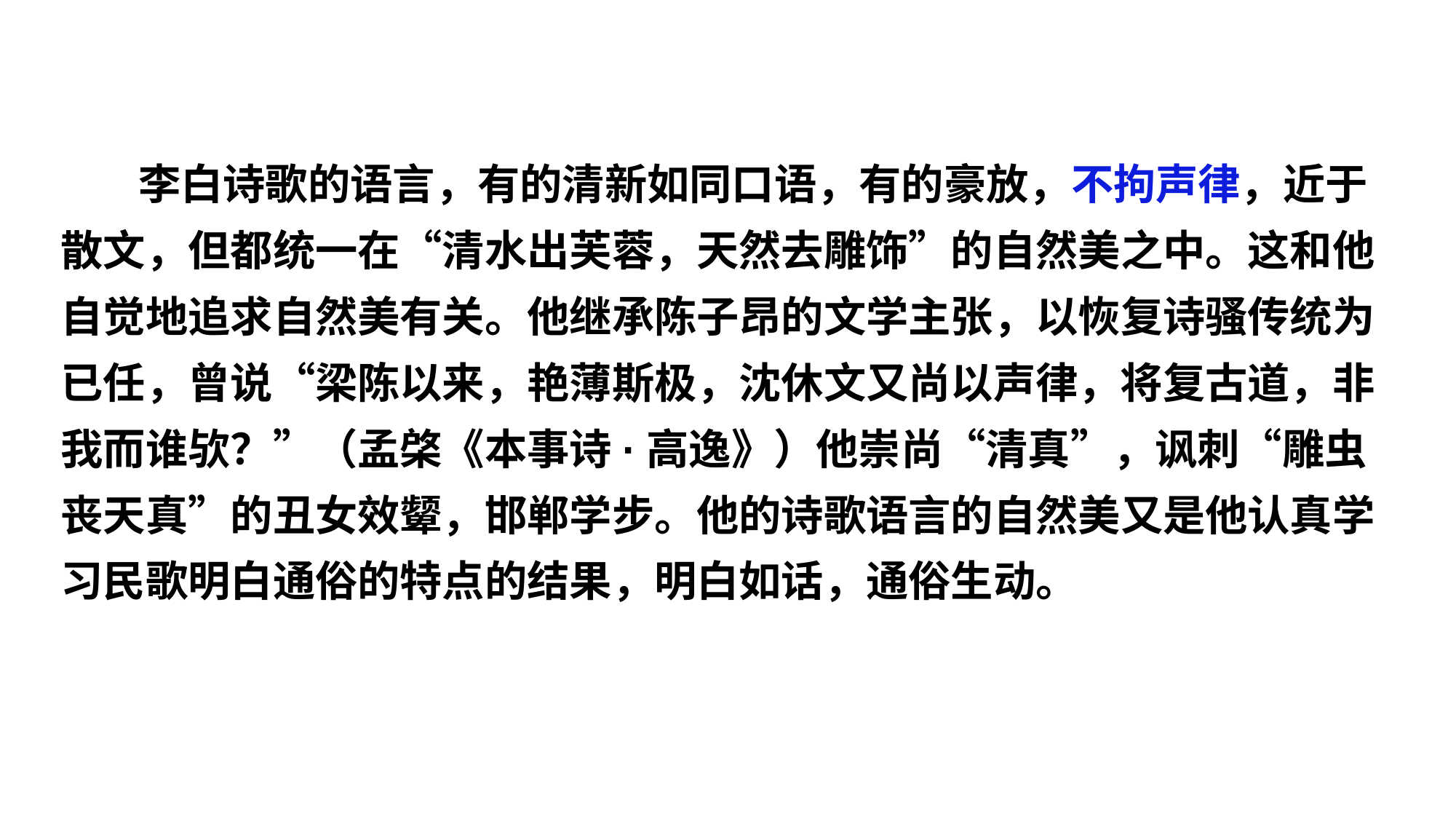

李白诗歌的语言，有的清新如同口语，有的豪放，不拘声律，近于散文，但都统一在“清水出芙蓉，天然去雕饰”的自然美之中。这和他自觉地追求自然美有关。他继承陈子昂的文学主张，以恢复诗骚传统为已任，曾说“梁陈以来，艳薄斯极，沈休文又尚以声律，将复古道，非我而谁欤？”（孟棨《本事诗·高逸》）他崇尚“清真”，讽刺“雕虫丧天真”的丑女效颦，邯郸学步。他的诗歌语言的自然美又是他认真学习民歌明白通俗的特点的结果，明白如话，通俗生动。